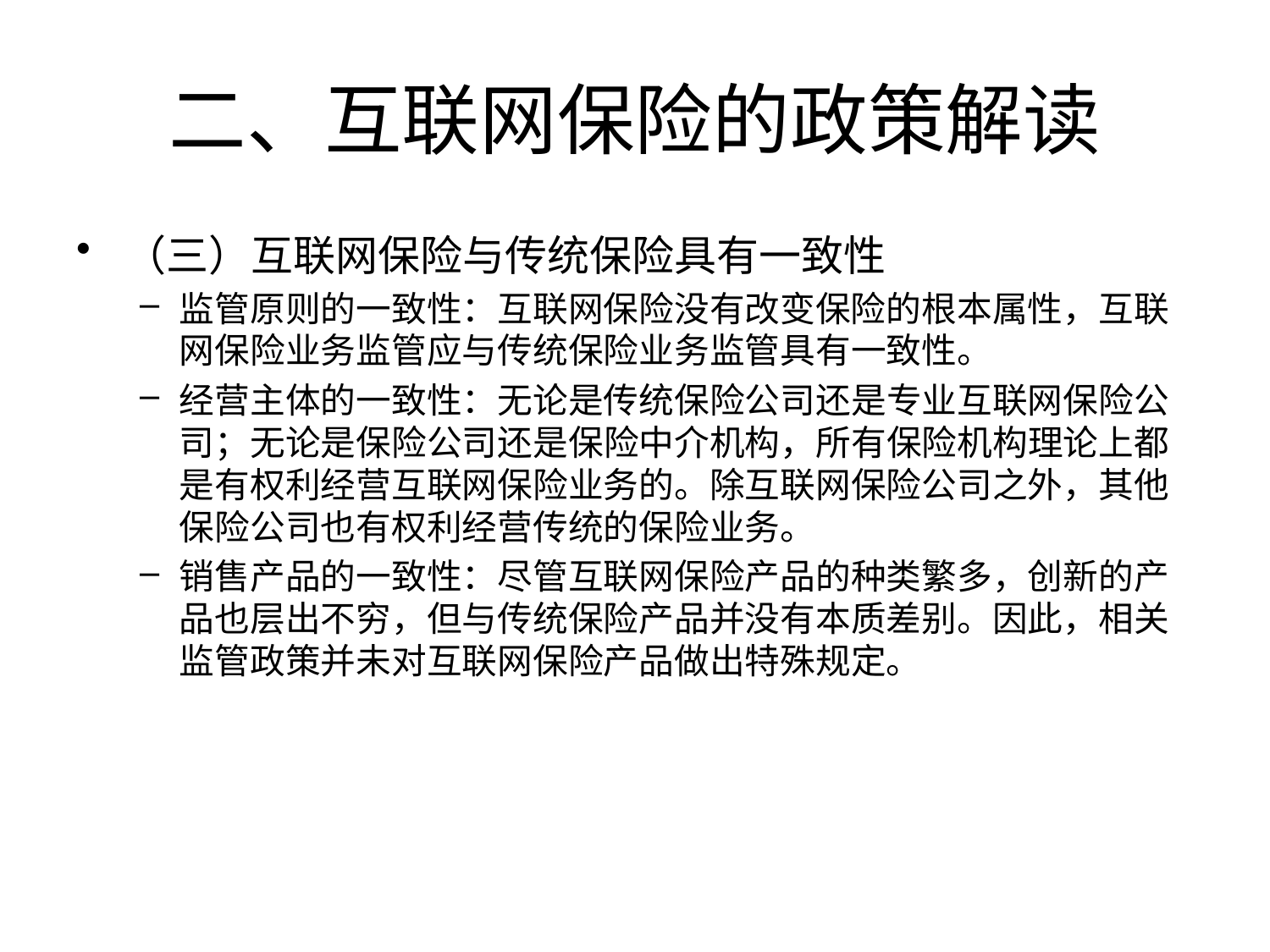

# 二、互联网保险的政策解读
（三）互联网保险与传统保险具有一致性
监管原则的一致性：互联网保险没有改变保险的根本属性，互联网保险业务监管应与传统保险业务监管具有一致性。
经营主体的一致性：无论是传统保险公司还是专业互联网保险公司；无论是保险公司还是保险中介机构，所有保险机构理论上都是有权利经营互联网保险业务的。除互联网保险公司之外，其他保险公司也有权利经营传统的保险业务。
销售产品的一致性：尽管互联网保险产品的种类繁多，创新的产品也层出不穷，但与传统保险产品并没有本质差别。因此，相关监管政策并未对互联网保险产品做出特殊规定。